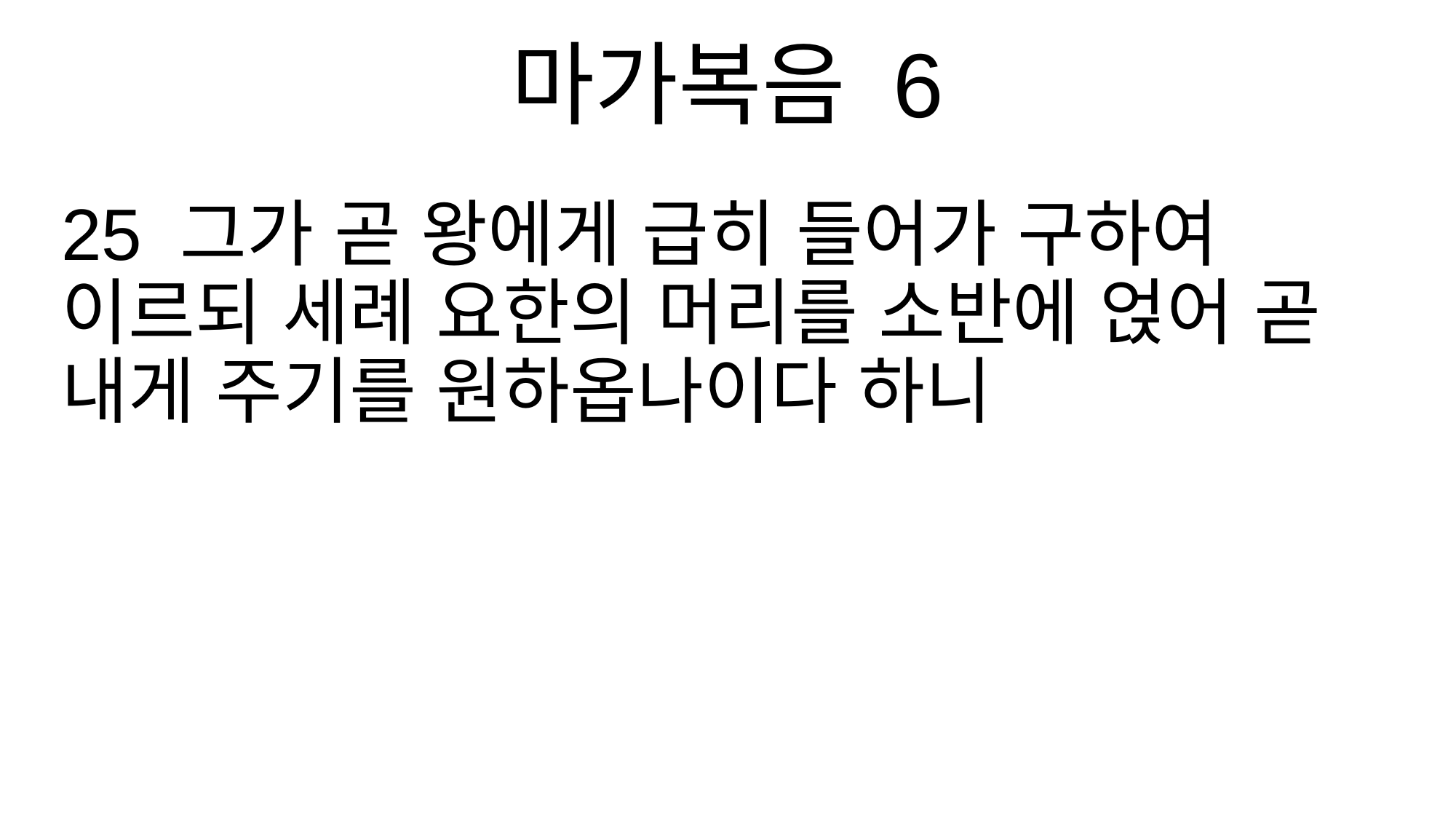

마가복음 6
25 그가 곧 왕에게 급히 들어가 구하여 이르되 세례 요한의 머리를 소반에 얹어 곧 내게 주기를 원하옵나이다 하니